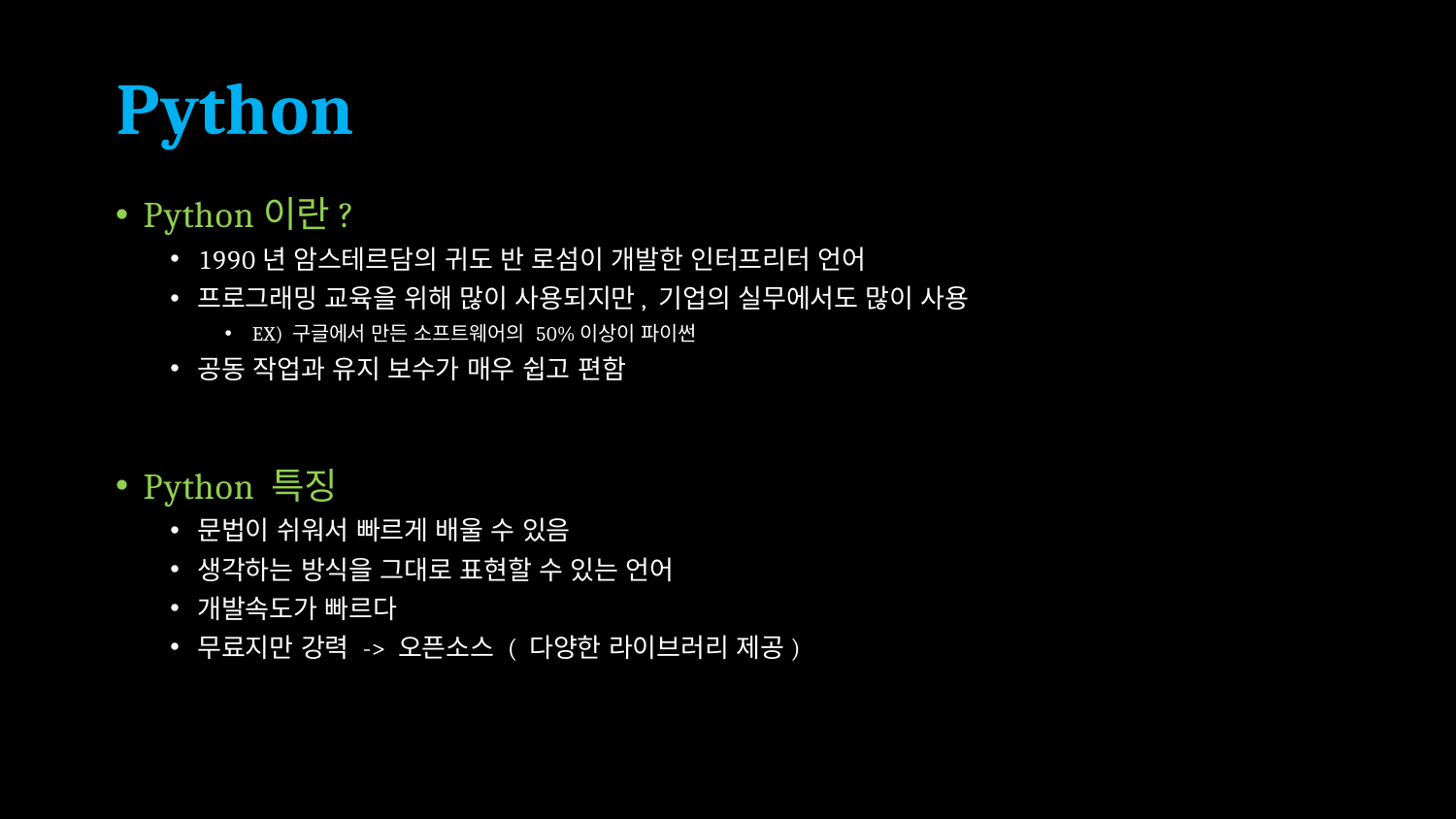

# Python
Python이란?
1990년 암스테르담의 귀도 반 로섬이 개발한 인터프리터 언어
프로그래밍 교육을 위해 많이 사용되지만, 기업의 실무에서도 많이 사용
EX) 구글에서 만든 소프트웨어의 50%이상이 파이썬
공동 작업과 유지 보수가 매우 쉽고 편함

Python 특징
문법이 쉬워서 빠르게 배울 수 있음
생각하는 방식을 그대로 표현할 수 있는 언어
개발속도가 빠르다
무료지만 강력 -> 오픈소스 ( 다양한 라이브러리 제공)